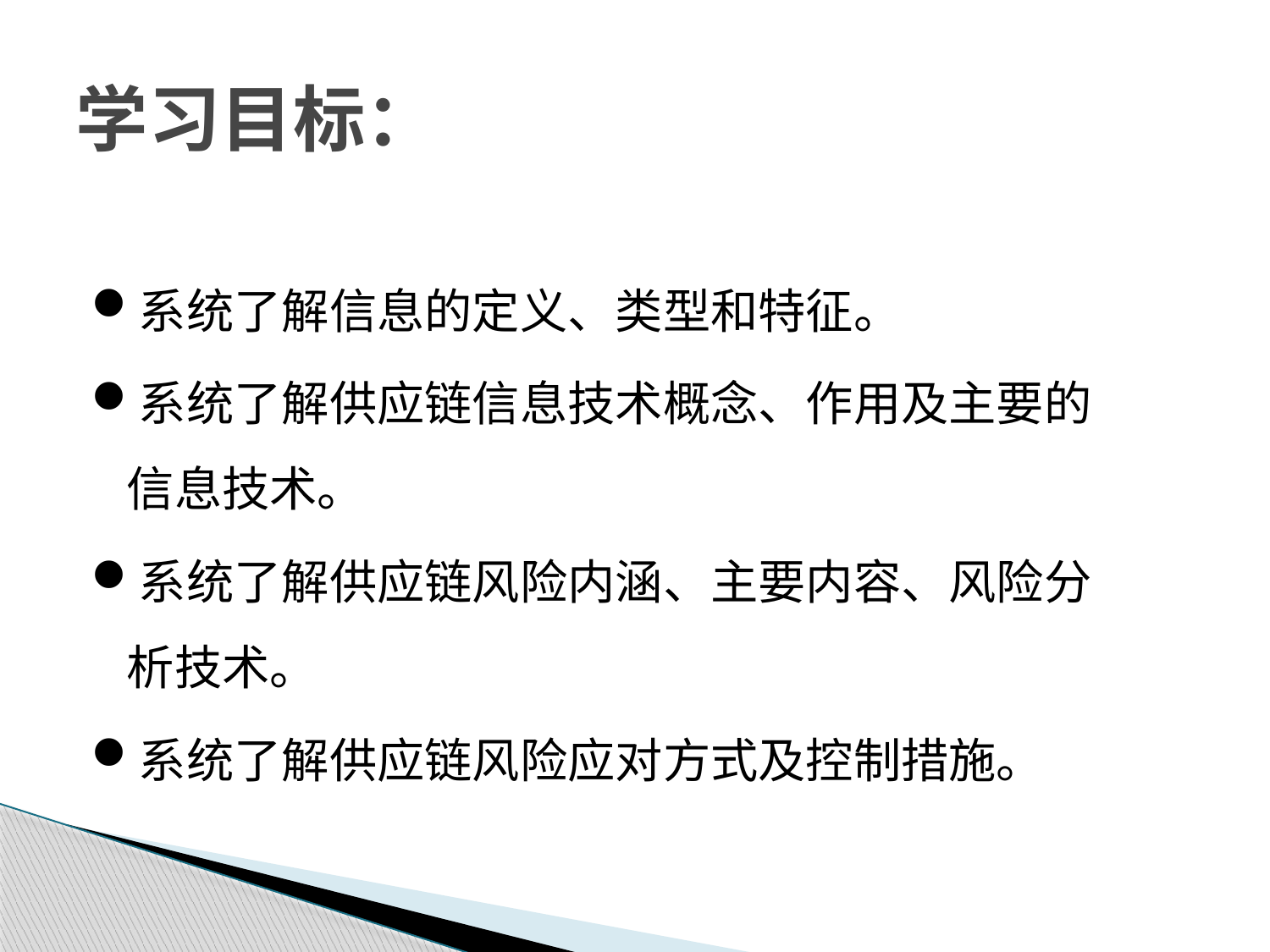

# 学习目标：
系统了解信息的定义、类型和特征。
系统了解供应链信息技术概念、作用及主要的信息技术。
系统了解供应链风险内涵、主要内容、风险分析技术。
系统了解供应链风险应对方式及控制措施。